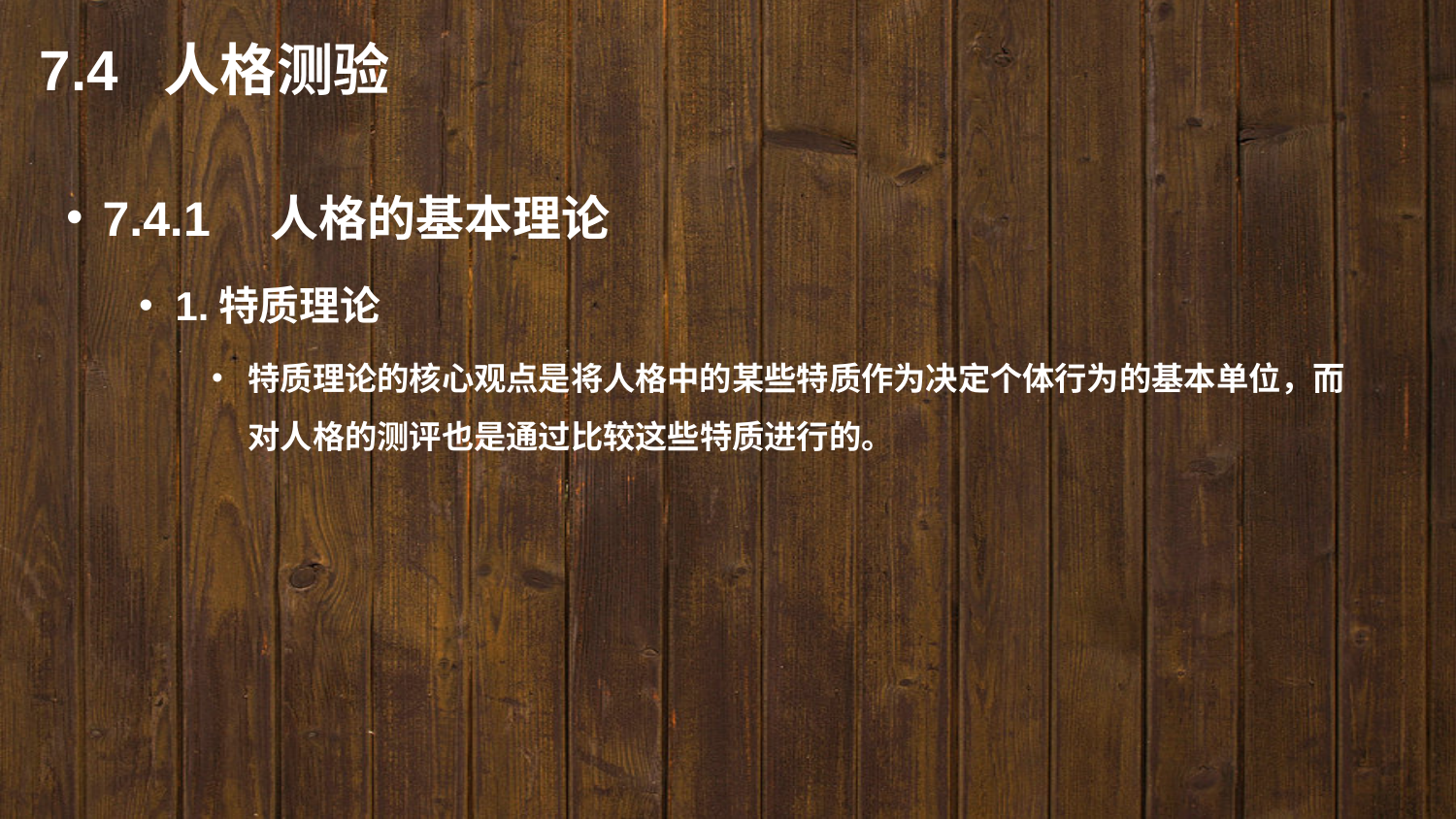

7.4  人格测验
7.4.1　人格的基本理论
1.特质理论
特质理论的核心观点是将人格中的某些特质作为决定个体行为的基本单位，而对人格的测评也是通过比较这些特质进行的。